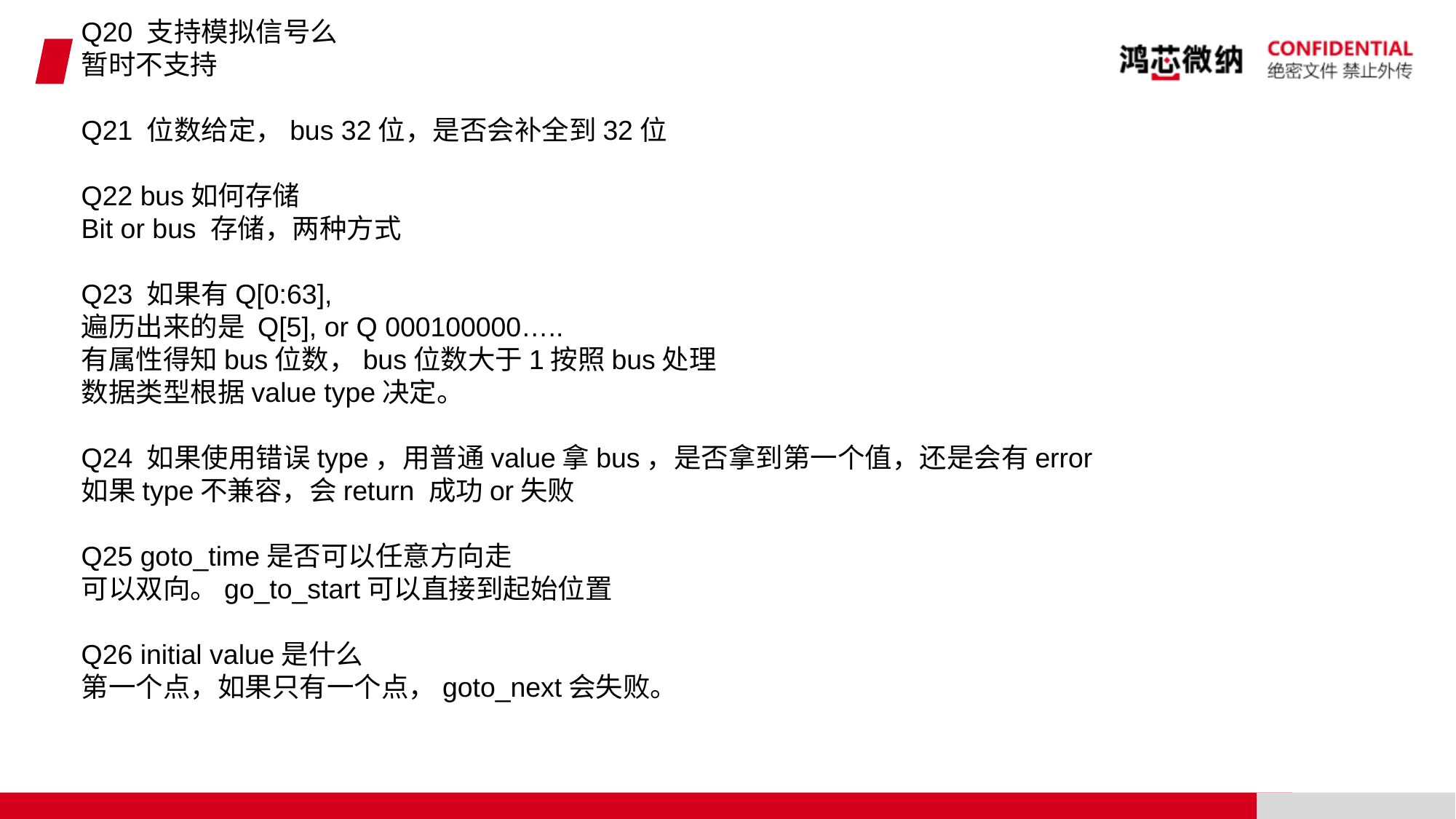

Q20 支持模拟信号么
暂时不支持

Q21 位数给定，bus 32位，是否会补全到32位

Q22 bus如何存储
Bit or bus 存储，两种方式

Q23 如果有Q[0:63],
遍历出来的是 Q[5], or Q 000100000…..
有属性得知bus位数，bus位数大于1按照bus处理
数据类型根据value type决定。

Q24 如果使用错误type，用普通value拿bus，是否拿到第一个值，还是会有error
如果type不兼容，会return 成功or失败

Q25 goto_time是否可以任意方向走
可以双向。go_to_start可以直接到起始位置

Q26 initial value是什么
第一个点，如果只有一个点，goto_next会失败。